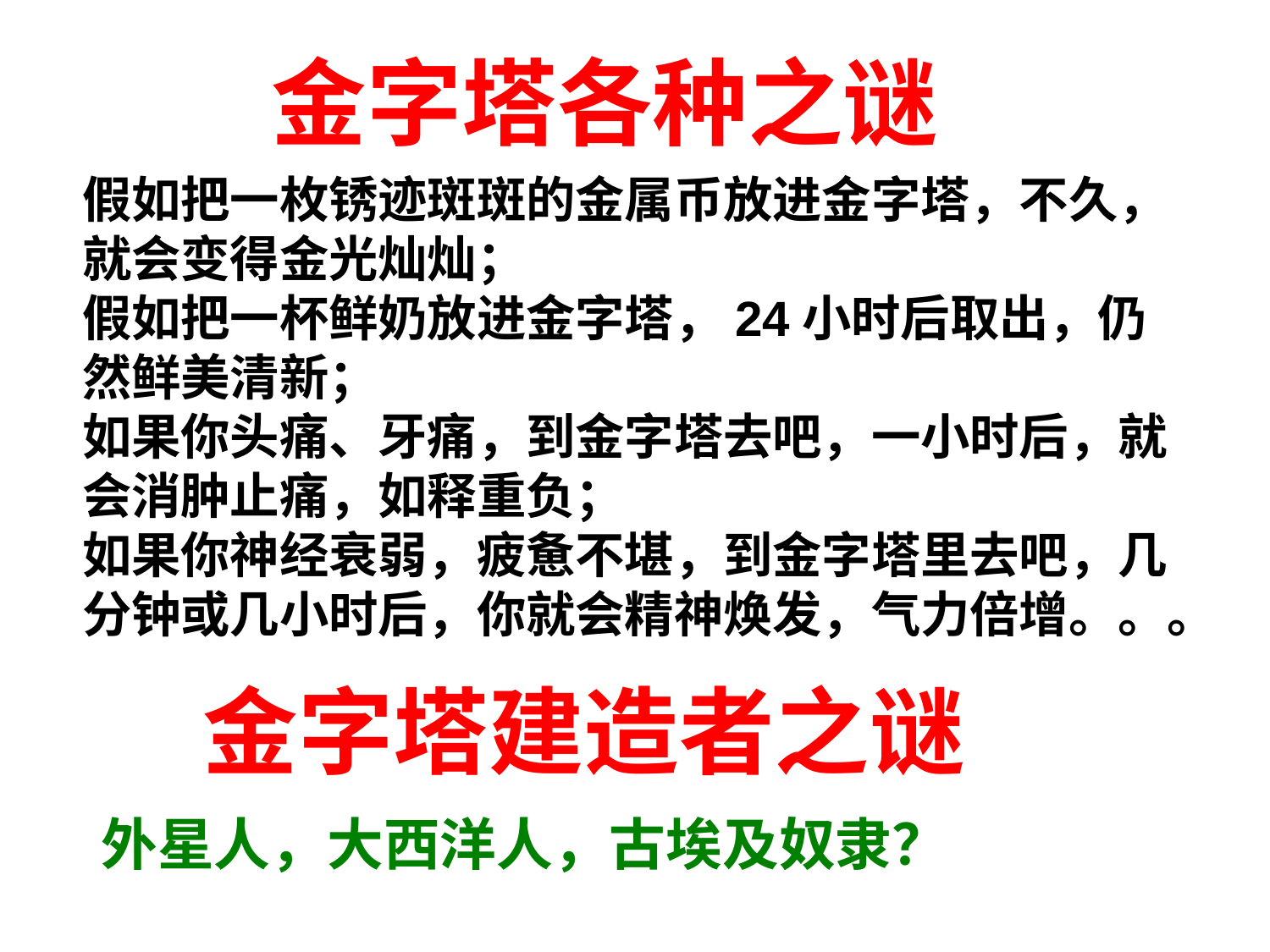

金字塔各种之谜
假如把一枚锈迹斑斑的金属币放进金字塔，不久，就会变得金光灿灿；
假如把一杯鲜奶放进金字塔，24小时后取出，仍然鲜美清新；
如果你头痛、牙痛，到金字塔去吧，一小时后，就会消肿止痛，如释重负；
如果你神经衰弱，疲惫不堪，到金字塔里去吧，几分钟或几小时后，你就会精神焕发，气力倍增。。。
# 金字塔建造者之谜
外星人，大西洋人，古埃及奴隶？